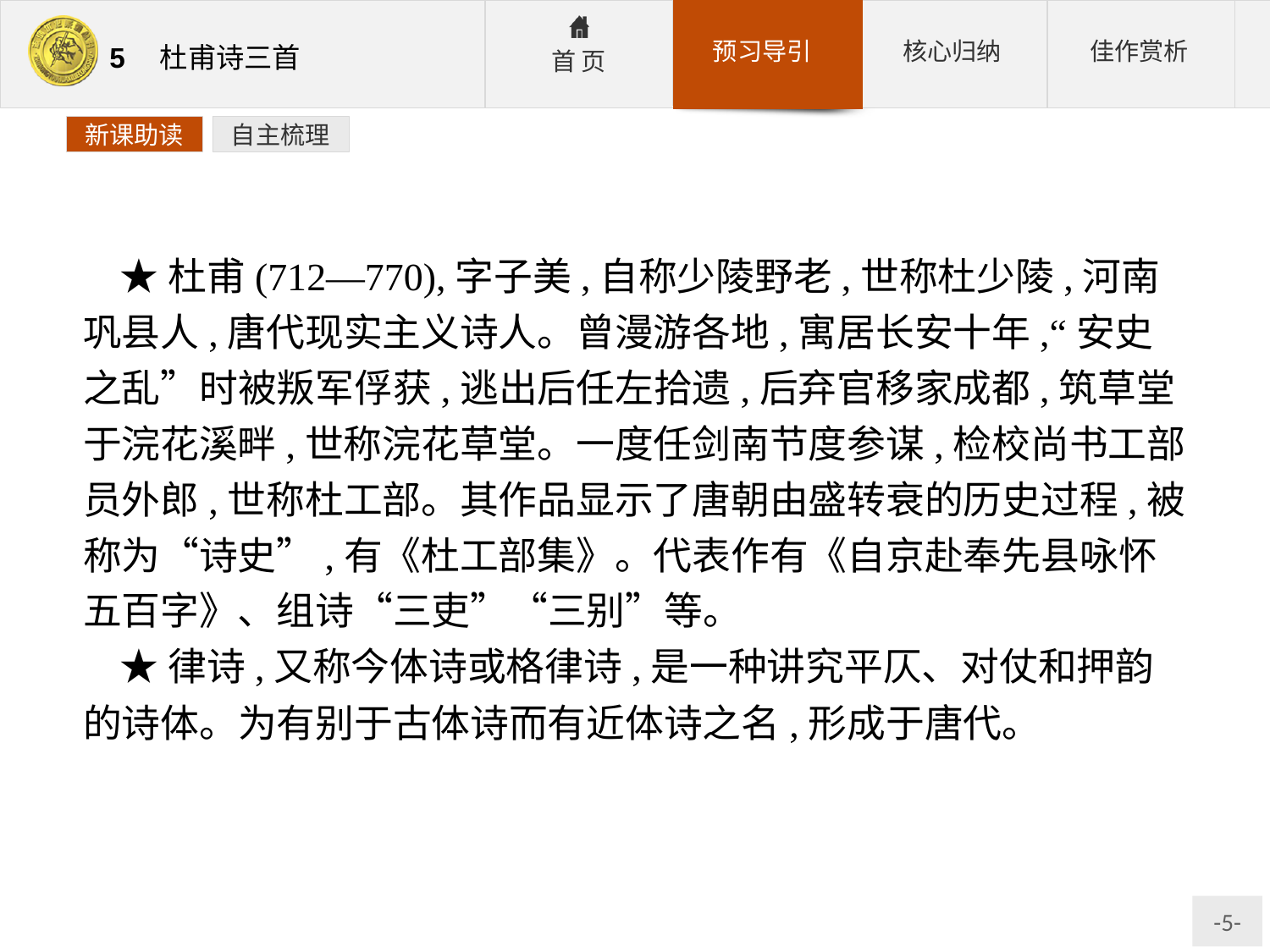

新课助读
自主梳理
★杜甫(712—770),字子美,自称少陵野老,世称杜少陵,河南巩县人,唐代现实主义诗人。曾漫游各地,寓居长安十年,“安史之乱”时被叛军俘获,逃出后任左拾遗,后弃官移家成都,筑草堂于浣花溪畔,世称浣花草堂。一度任剑南节度参谋,检校尚书工部员外郎,世称杜工部。其作品显示了唐朝由盛转衰的历史过程,被称为“诗史”,有《杜工部集》。代表作有《自京赴奉先县咏怀五百字》、组诗“三吏”“三别”等。
★律诗,又称今体诗或格律诗,是一种讲究平仄、对仗和押韵的诗体。为有别于古体诗而有近体诗之名,形成于唐代。